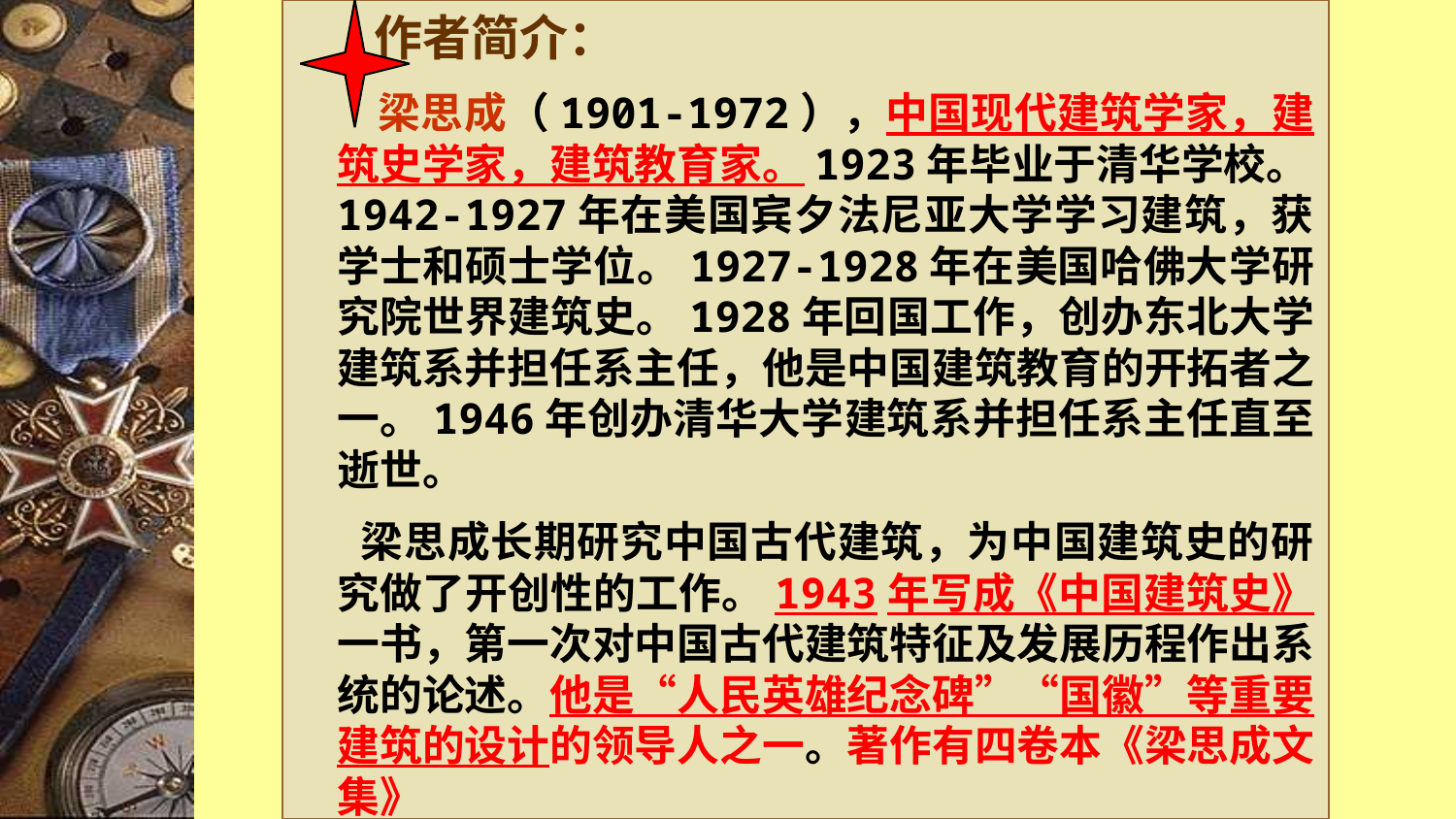

作者简介：
       梁思成（1901-1972），中国现代建筑学家，建筑史学家，建筑教育家。1923年毕业于清华学校。1942-1927年在美国宾夕法尼亚大学学习建筑，获学士和硕士学位。1927-1928年在美国哈佛大学研究院世界建筑史。1928年回国工作，创办东北大学建筑系并担任系主任，他是中国建筑教育的开拓者之一。1946年创办清华大学建筑系并担任系主任直至逝世。
     梁思成长期研究中国古代建筑，为中国建筑史的研究做了开创性的工作。1943年写成《中国建筑史》一书，第一次对中国古代建筑特征及发展历程作出系统的论述。他是“人民英雄纪念碑”“国徽”等重要建筑的设计的领导人之一。著作有四卷本《梁思成文集》

#